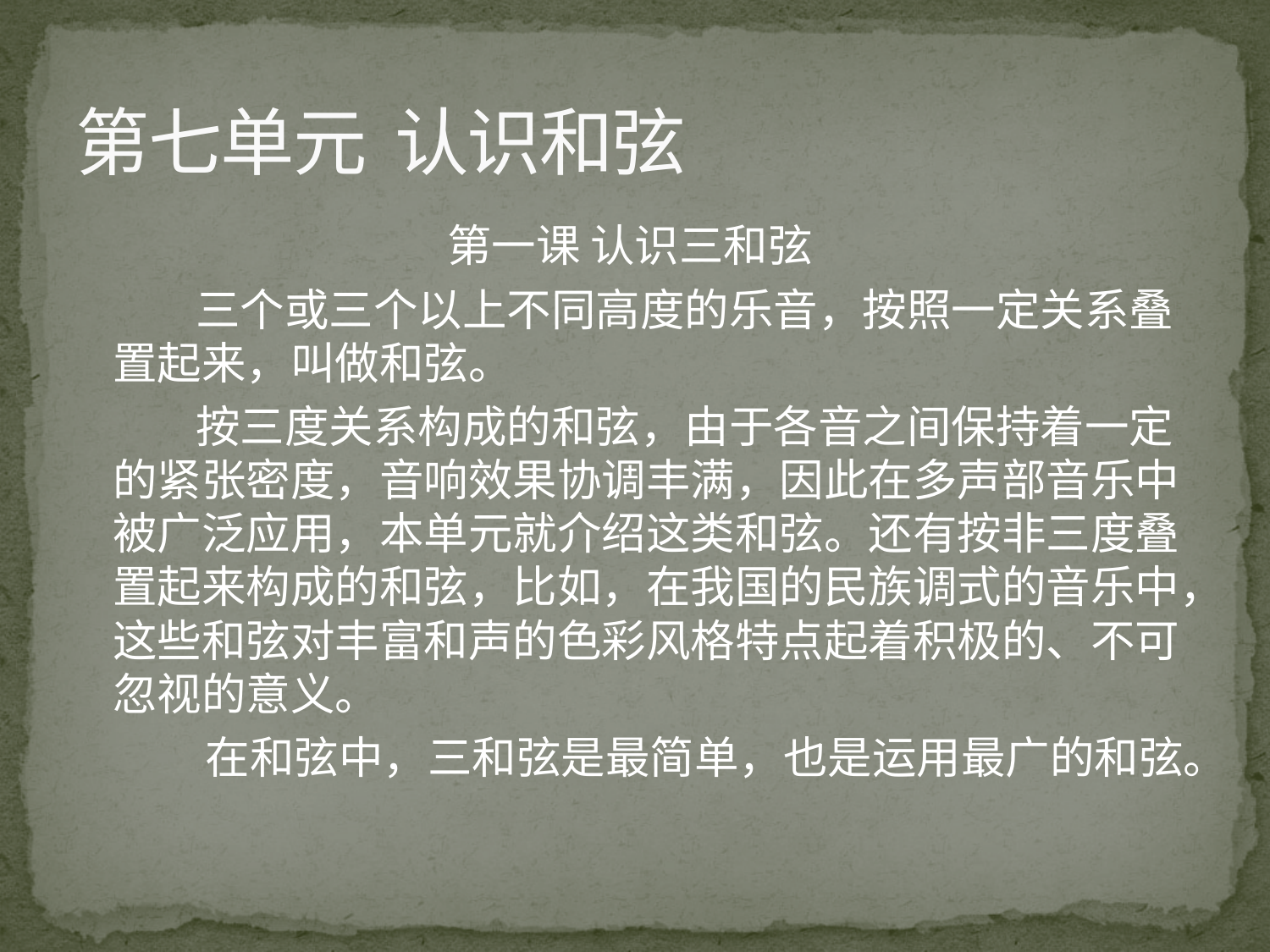

# 第七单元  认识和弦
第一课 认识三和弦
           三个或三个以上不同高度的乐音，按照一定关系叠置起来，叫做和弦。
           按三度关系构成的和弦，由于各音之间保持着一定的紧张密度，音响效果协调丰满，因此在多声部音乐中被广泛应用，本单元就介绍这类和弦。还有按非三度叠置起来构成的和弦，比如，在我国的民族调式的音乐中，这些和弦对丰富和声的色彩风格特点起着积极的、不可忽视的意义。
            在和弦中，三和弦是最简单，也是运用最广的和弦。